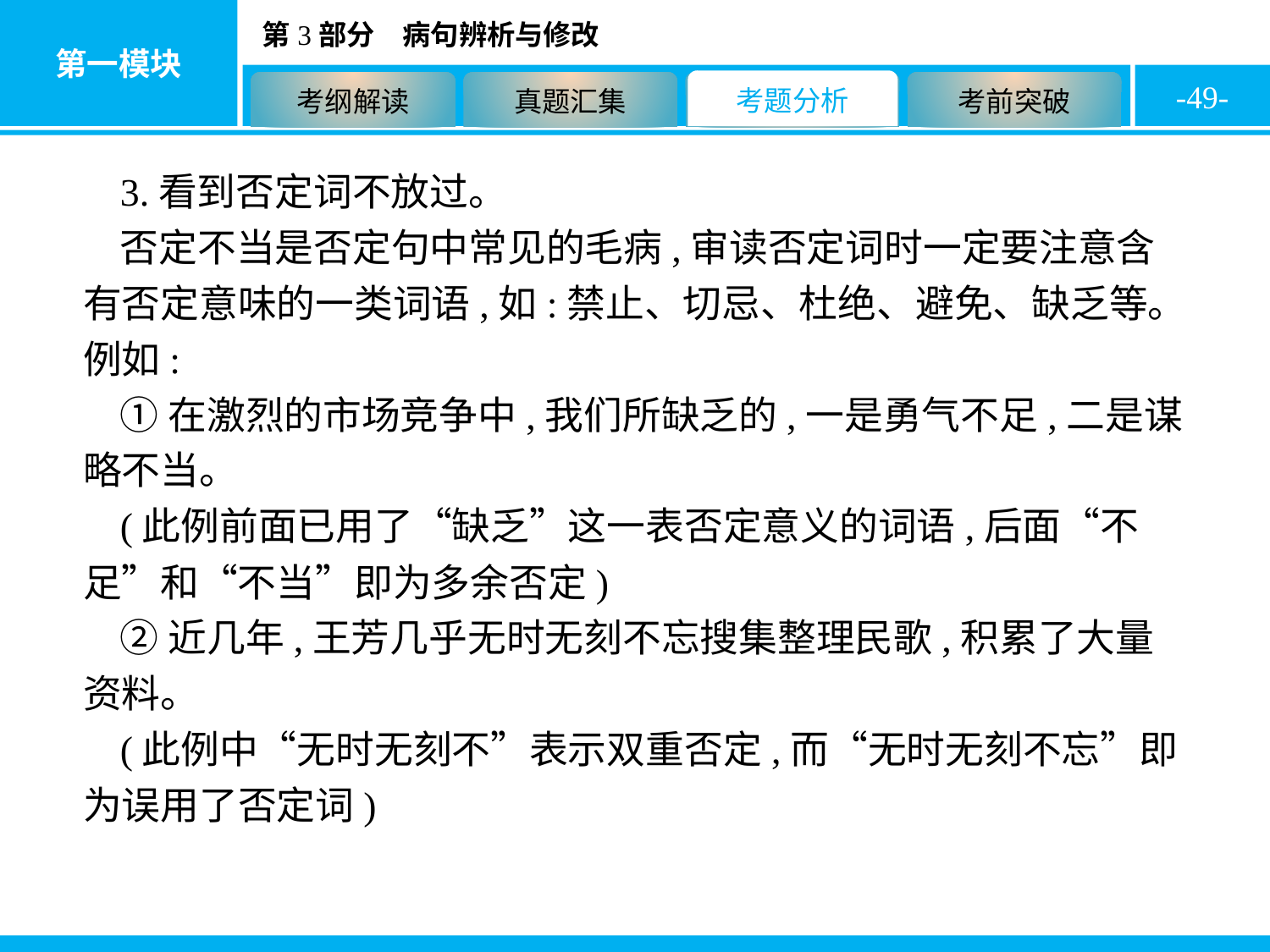

-49-
3.看到否定词不放过。
否定不当是否定句中常见的毛病,审读否定词时一定要注意含有否定意味的一类词语,如:禁止、切忌、杜绝、避免、缺乏等。例如:
①在激烈的市场竞争中,我们所缺乏的,一是勇气不足,二是谋略不当。
(此例前面已用了“缺乏”这一表否定意义的词语,后面“不足”和“不当”即为多余否定)
②近几年,王芳几乎无时无刻不忘搜集整理民歌,积累了大量资料。
(此例中“无时无刻不”表示双重否定,而“无时无刻不忘”即为误用了否定词)